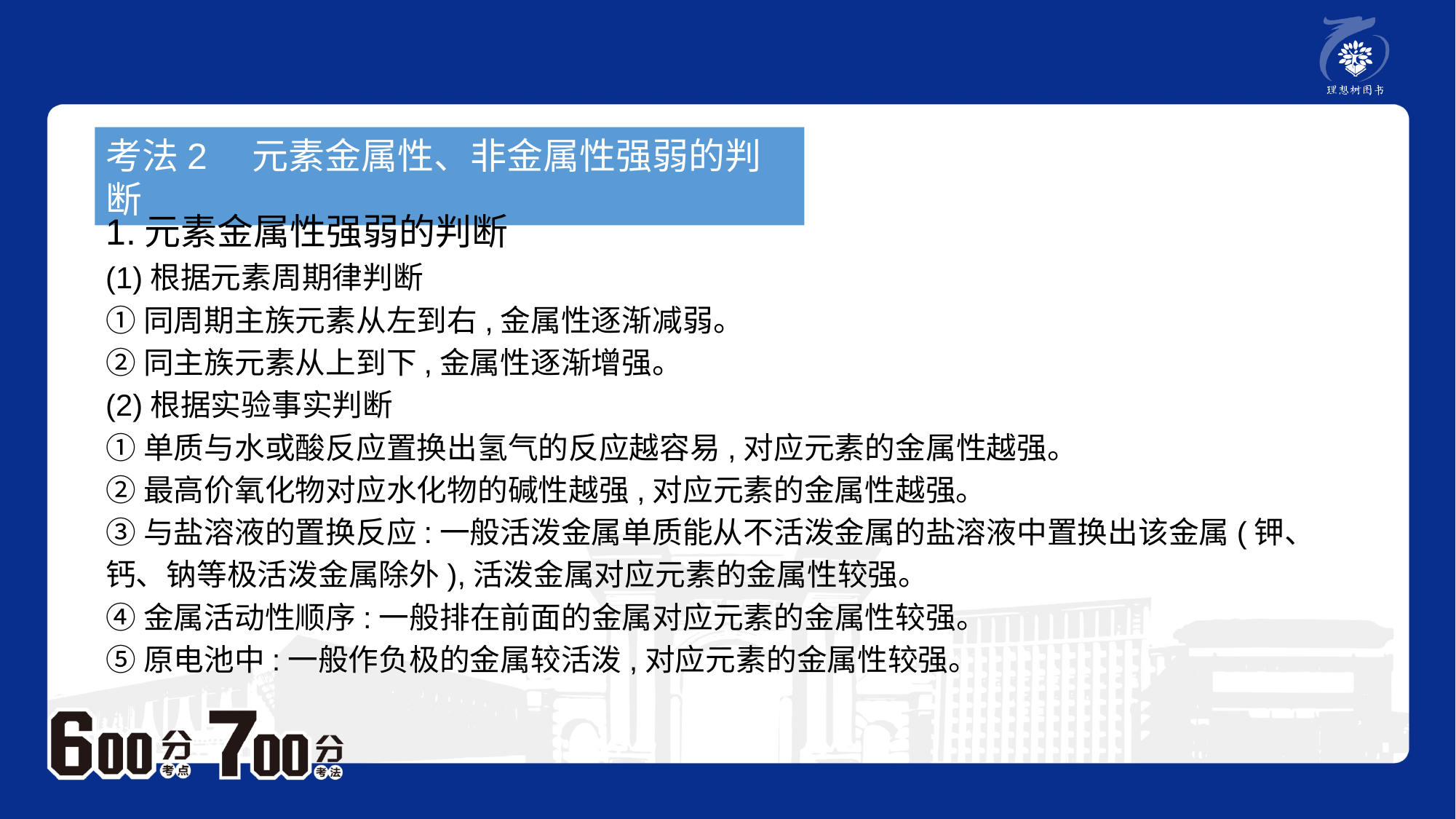

考法2　元素金属性、非金属性强弱的判断
1.元素金属性强弱的判断
(1)根据元素周期律判断
①同周期主族元素从左到右,金属性逐渐减弱。
②同主族元素从上到下,金属性逐渐增强。
(2)根据实验事实判断
①单质与水或酸反应置换出氢气的反应越容易,对应元素的金属性越强。
②最高价氧化物对应水化物的碱性越强,对应元素的金属性越强。
③与盐溶液的置换反应:一般活泼金属单质能从不活泼金属的盐溶液中置换出该金属(钾、钙、钠等极活泼金属除外),活泼金属对应元素的金属性较强。
④金属活动性顺序:一般排在前面的金属对应元素的金属性较强。
⑤原电池中:一般作负极的金属较活泼,对应元素的金属性较强。